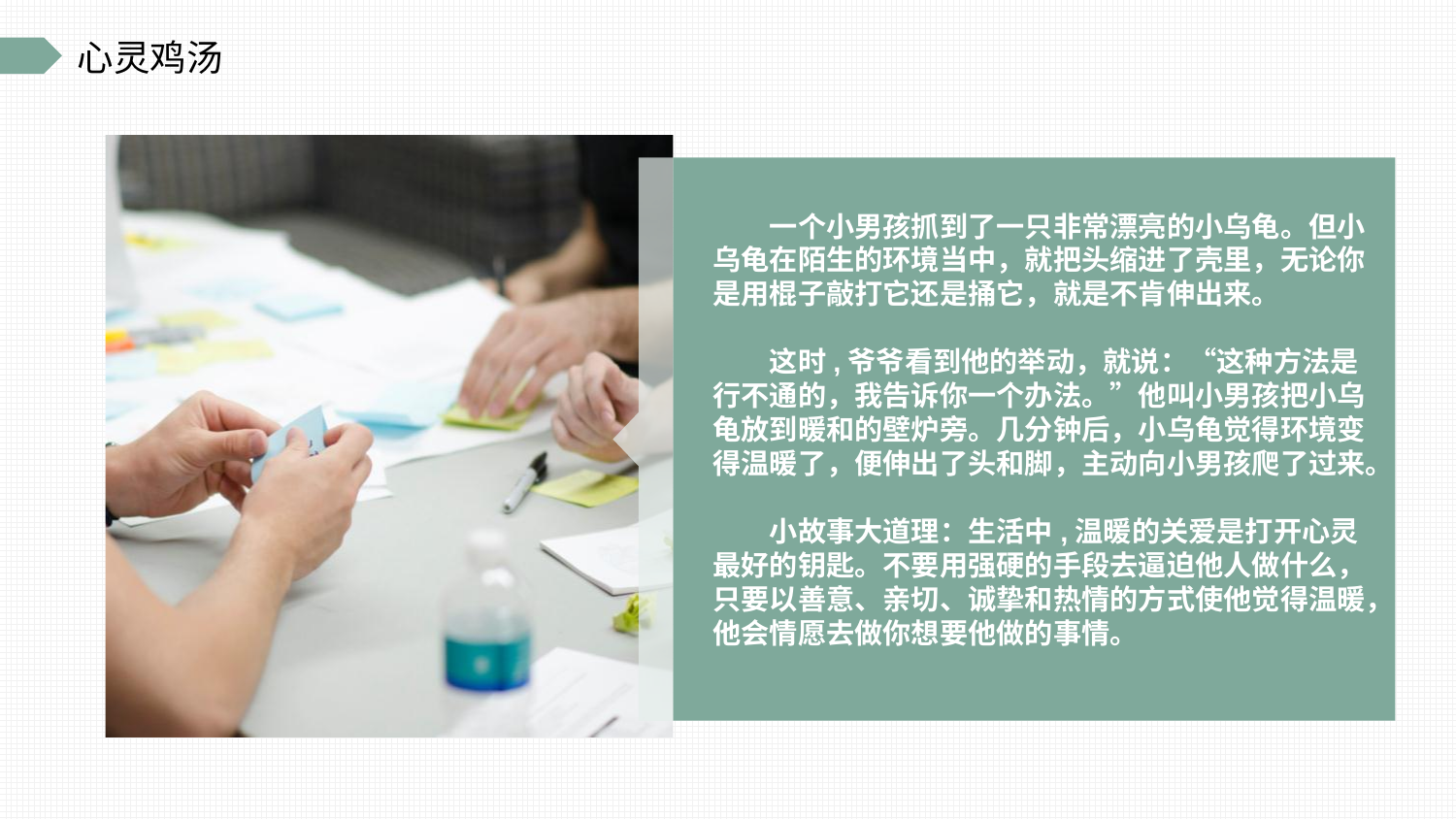

一个小男孩抓到了一只非常漂亮的小乌龟。但小乌龟在陌生的环境当中，就把头缩进了壳里，无论你是用棍子敲打它还是捅它，就是不肯伸出来。

　　这时,爷爷看到他的举动，就说：“这种方法是行不通的，我告诉你一个办法。”他叫小男孩把小乌龟放到暖和的壁炉旁。几分钟后，小乌龟觉得环境变得温暖了，便伸出了头和脚，主动向小男孩爬了过来。

　　小故事大道理：生活中,温暖的关爱是打开心灵最好的钥匙。不要用强硬的手段去逼迫他人做什么，只要以善意、亲切、诚挚和热情的方式使他觉得温暖，他会情愿去做你想要他做的事情。